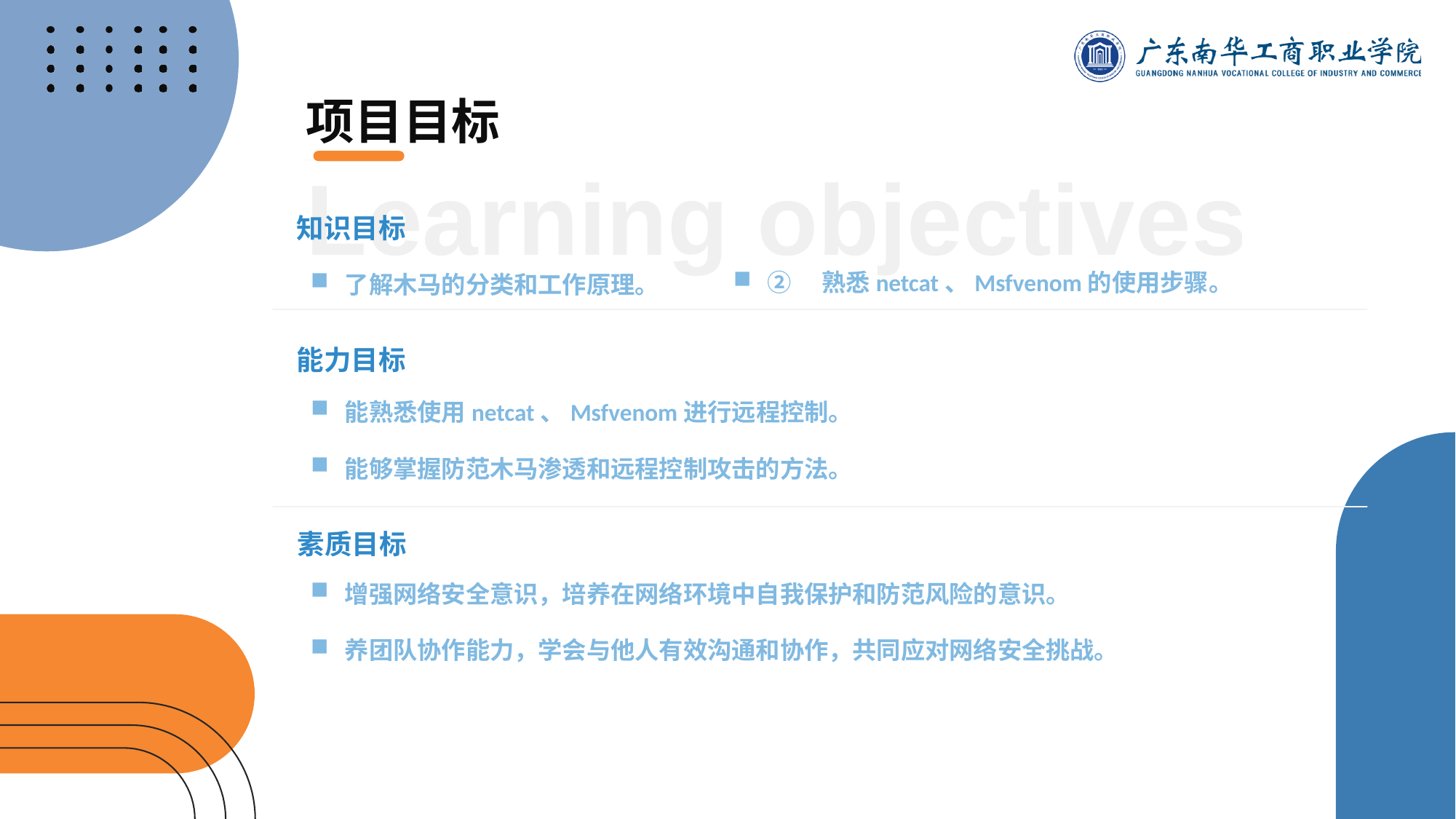

项目目标

Learning objectives
知识目标
②　熟悉netcat、Msfvenom的使用步骤。
了解木马的分类和工作原理。

能力目标
能熟悉使用netcat、Msfvenom进行远程控制。
能够掌握防范木马渗透和远程控制攻击的方法。

素质目标
增强网络安全意识，培养在网络环境中自我保护和防范风险的意识。
养团队协作能力，学会与他人有效沟通和协作，共同应对网络安全挑战。